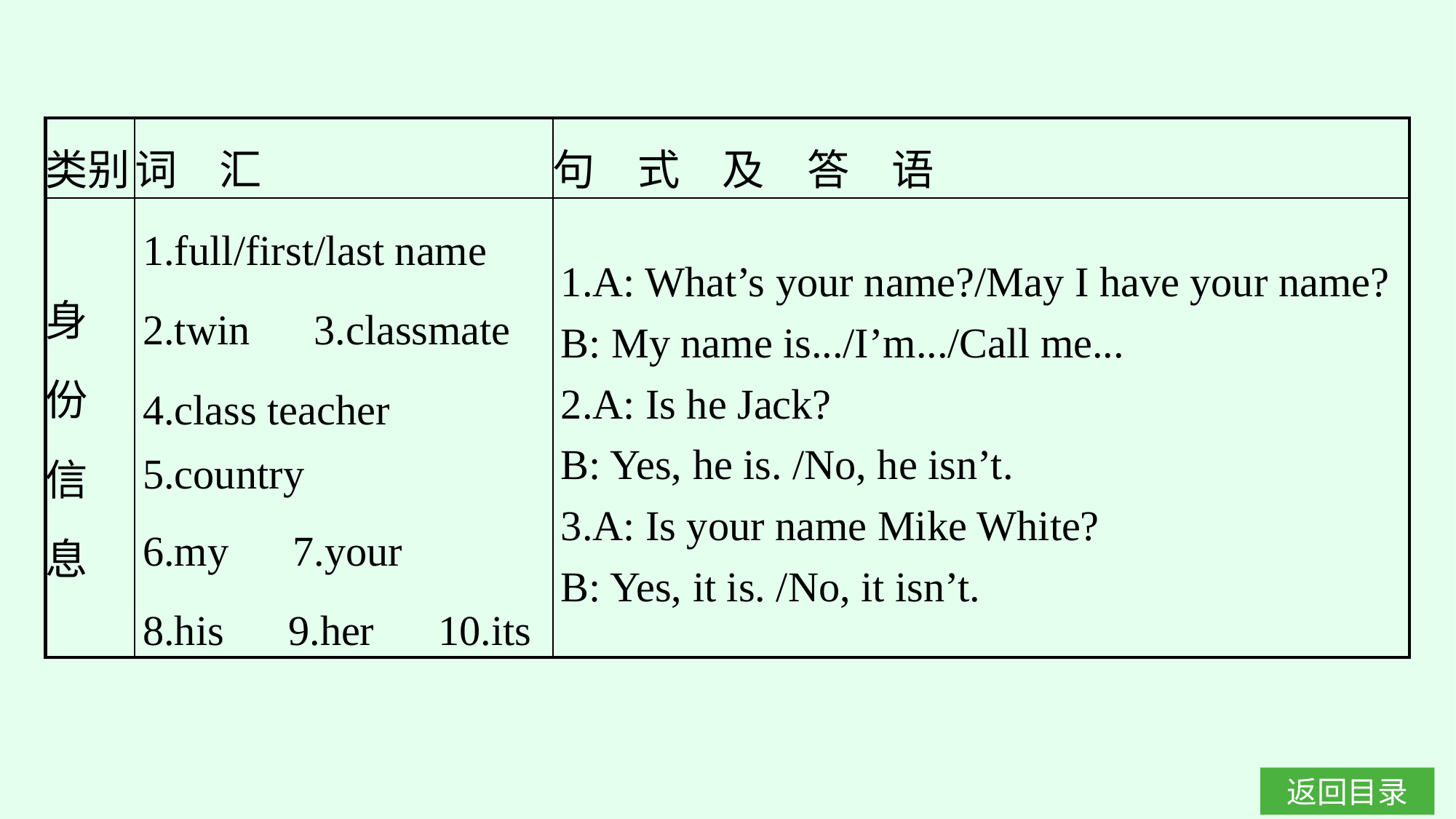

| 类别 | 词　汇 | 句　式　及　答　语 |
| --- | --- | --- |
| 身 份 信 息 | 1.full/first/last name　2.twin　3.classmate 4.class teacher　5.country 6.my　7.your　8.his　9.her　10.its | 1.A: What’s your name?/May I have your name? B: My name is.../I’m.../Call me... 2.A: Is he Jack? B: Yes, he is. /No, he isn’t. 3.A: Is your name Mike White? B: Yes, it is. /No, it isn’t. |